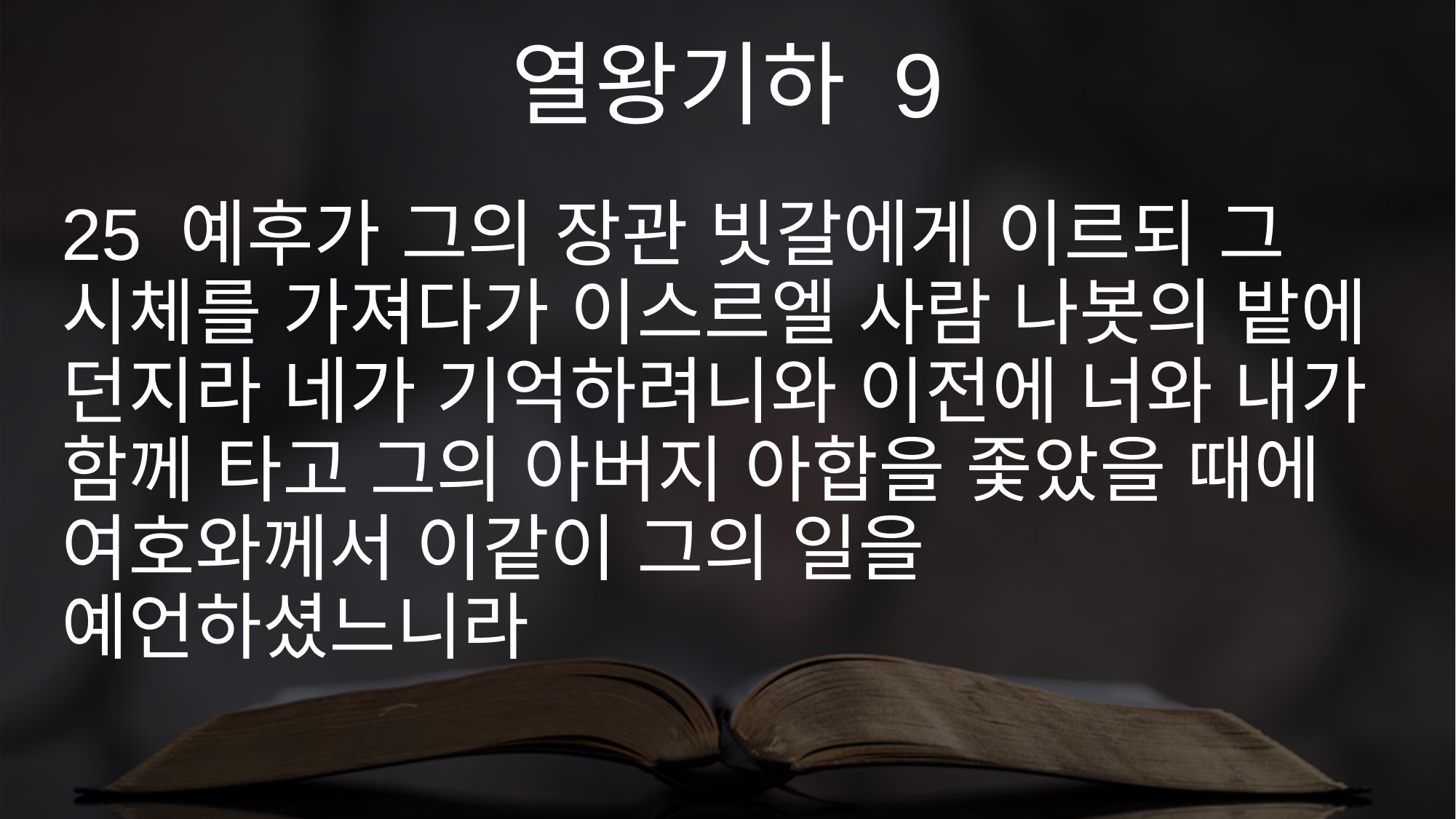

열왕기하 9
25 예후가 그의 장관 빗갈에게 이르되 그 시체를 가져다가 이스르엘 사람 나봇의 밭에 던지라 네가 기억하려니와 이전에 너와 내가 함께 타고 그의 아버지 아합을 좇았을 때에 여호와께서 이같이 그의 일을 예언하셨느니라